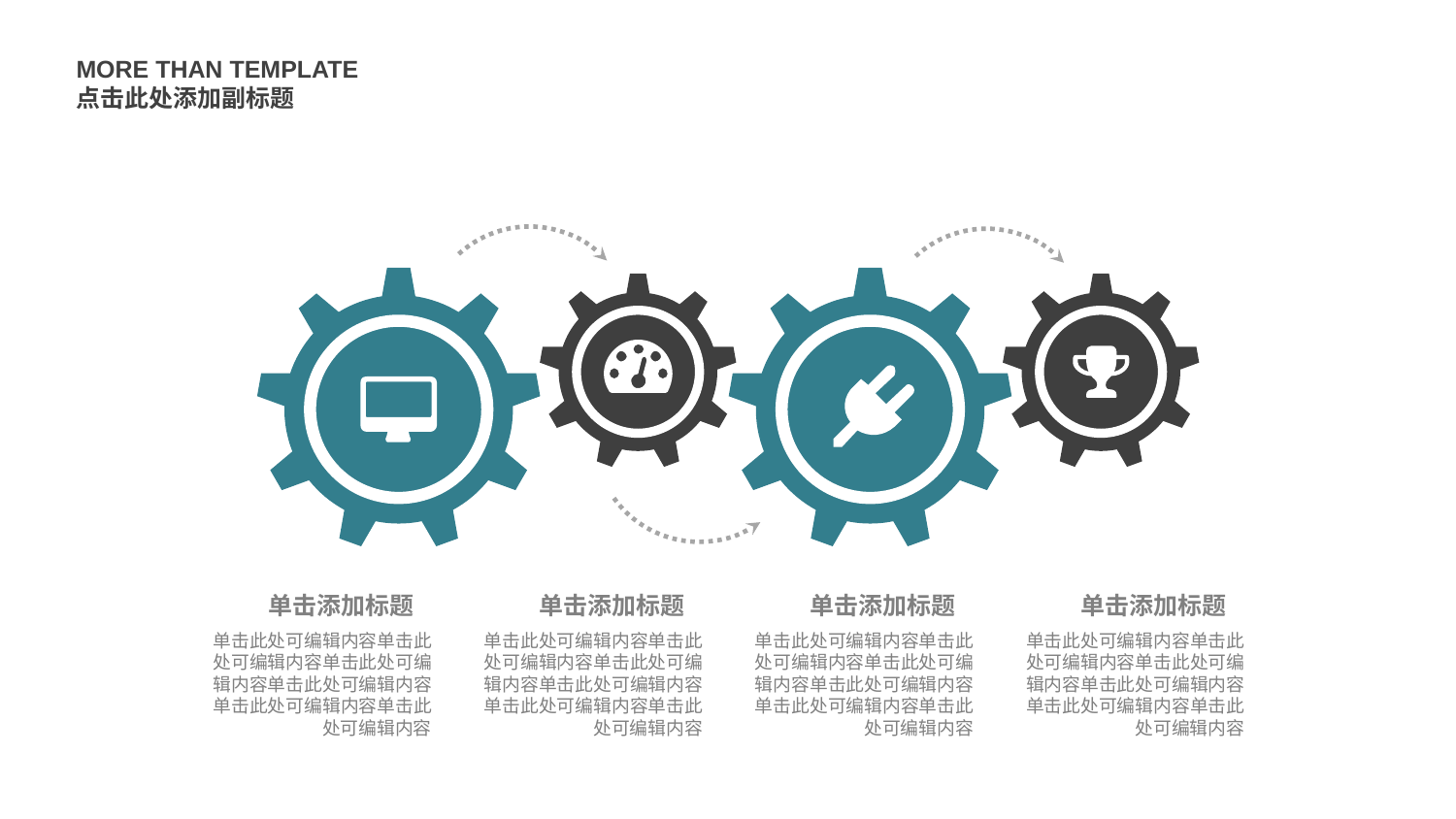

单击添加标题
单击此处可编辑内容单击此处可编辑内容单击此处可编辑内容单击此处可编辑内容单击此处可编辑内容单击此处可编辑内容

单击添加标题
单击此处可编辑内容单击此处可编辑内容单击此处可编辑内容单击此处可编辑内容单击此处可编辑内容单击此处可编辑内容

单击添加标题
单击此处可编辑内容单击此处可编辑内容单击此处可编辑内容单击此处可编辑内容单击此处可编辑内容单击此处可编辑内容

单击添加标题
单击此处可编辑内容单击此处可编辑内容单击此处可编辑内容单击此处可编辑内容单击此处可编辑内容单击此处可编辑内容